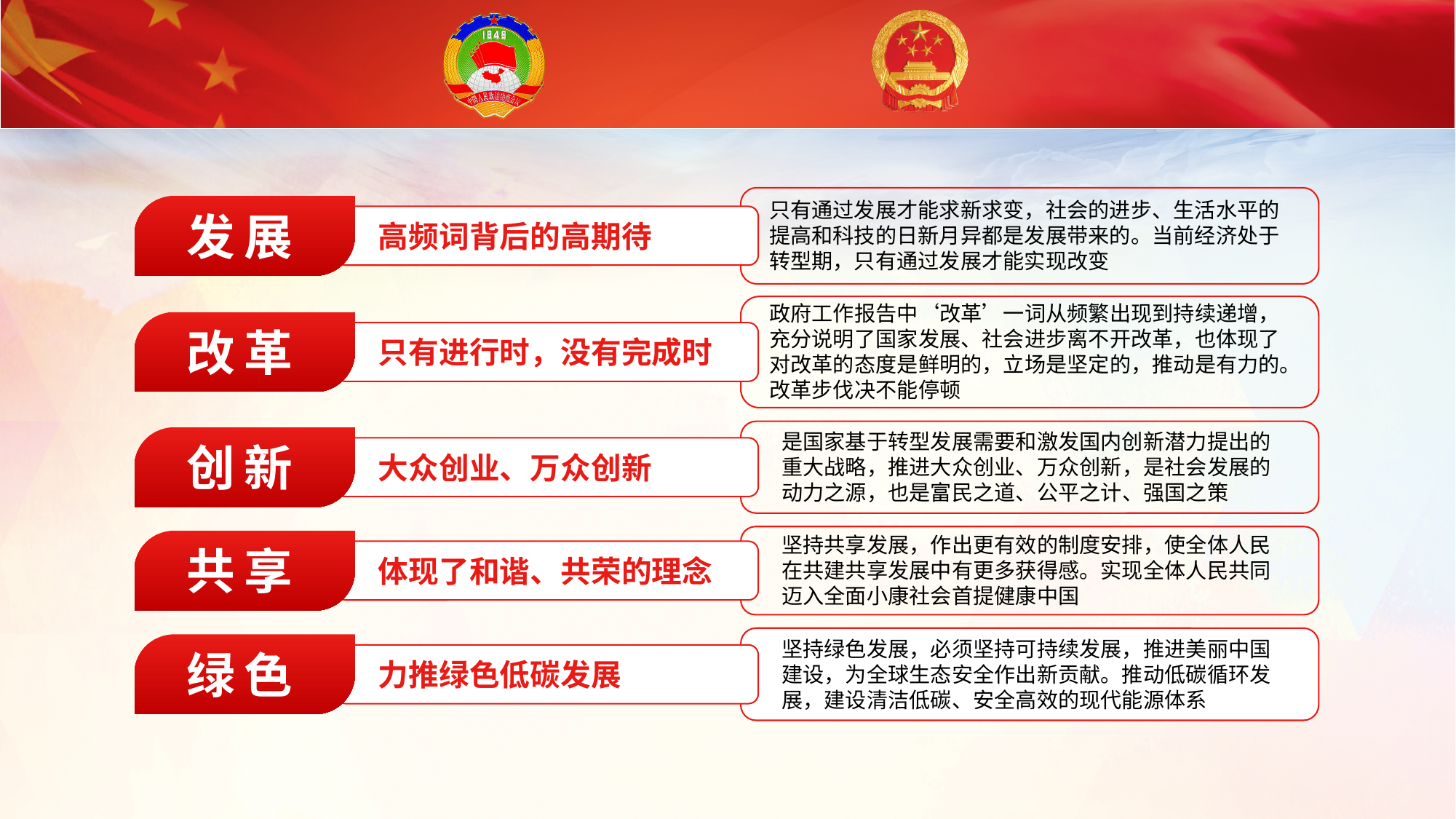

只有通过发展才能求新求变，社会的进步、生活水平的提高和科技的日新月异都是发展带来的。当前经济处于转型期，只有通过发展才能实现改变

发展

高频词背后的高期待
政府工作报告中‘改革’一词从频繁出现到持续递增，充分说明了国家发展、社会进步离不开改革，也体现了对改革的态度是鲜明的，立场是坚定的，推动是有力的。改革步伐决不能停顿

改革

只有进行时，没有完成时

是国家基于转型发展需要和激发国内创新潜力提出的重大战略，推进大众创业、万众创新，是社会发展的动力之源，也是富民之道、公平之计、强国之策

创新

大众创业、万众创新

坚持共享发展，作出更有效的制度安排，使全体人民在共建共享发展中有更多获得感。实现全体人民共同迈入全面小康社会首提健康中国

共享

体现了和谐、共荣的理念

坚持绿色发展，必须坚持可持续发展，推进美丽中国建设，为全球生态安全作出新贡献。推动低碳循环发展，建设清洁低碳、安全高效的现代能源体系

绿色

力推绿色低碳发展